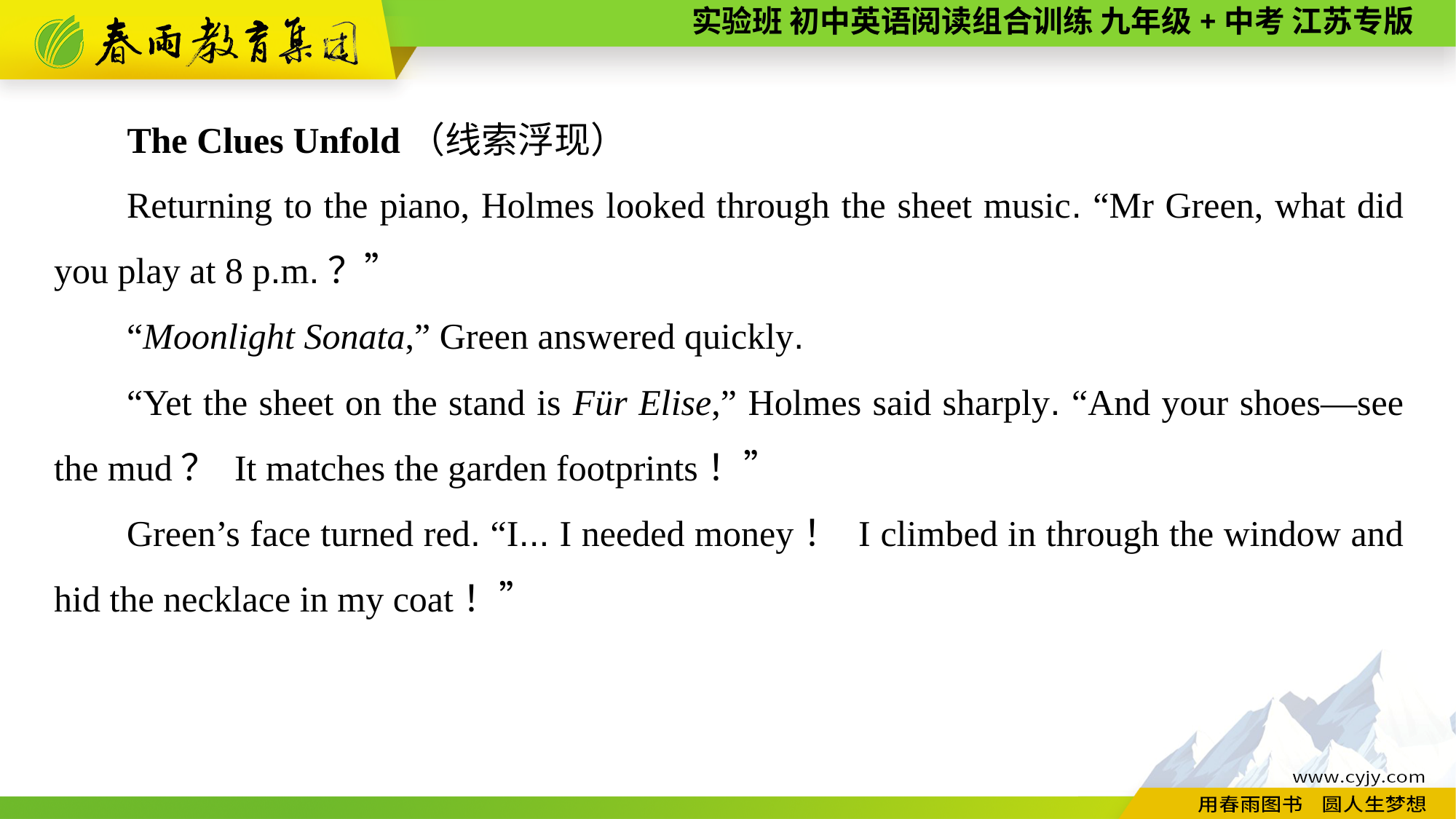

The Clues Unfold（线索浮现）
Returning to the piano, Holmes looked through the sheet music. “Mr Green, what did you play at 8 p.m.？”
“Moonlight Sonata,” Green answered quickly.
“Yet the sheet on the stand is Für Elise,” Holmes said sharply. “And your shoes—see the mud？ It matches the garden footprints！”
Green’s face turned red. “I... I needed money！ I climbed in through the window and hid the necklace in my coat！”